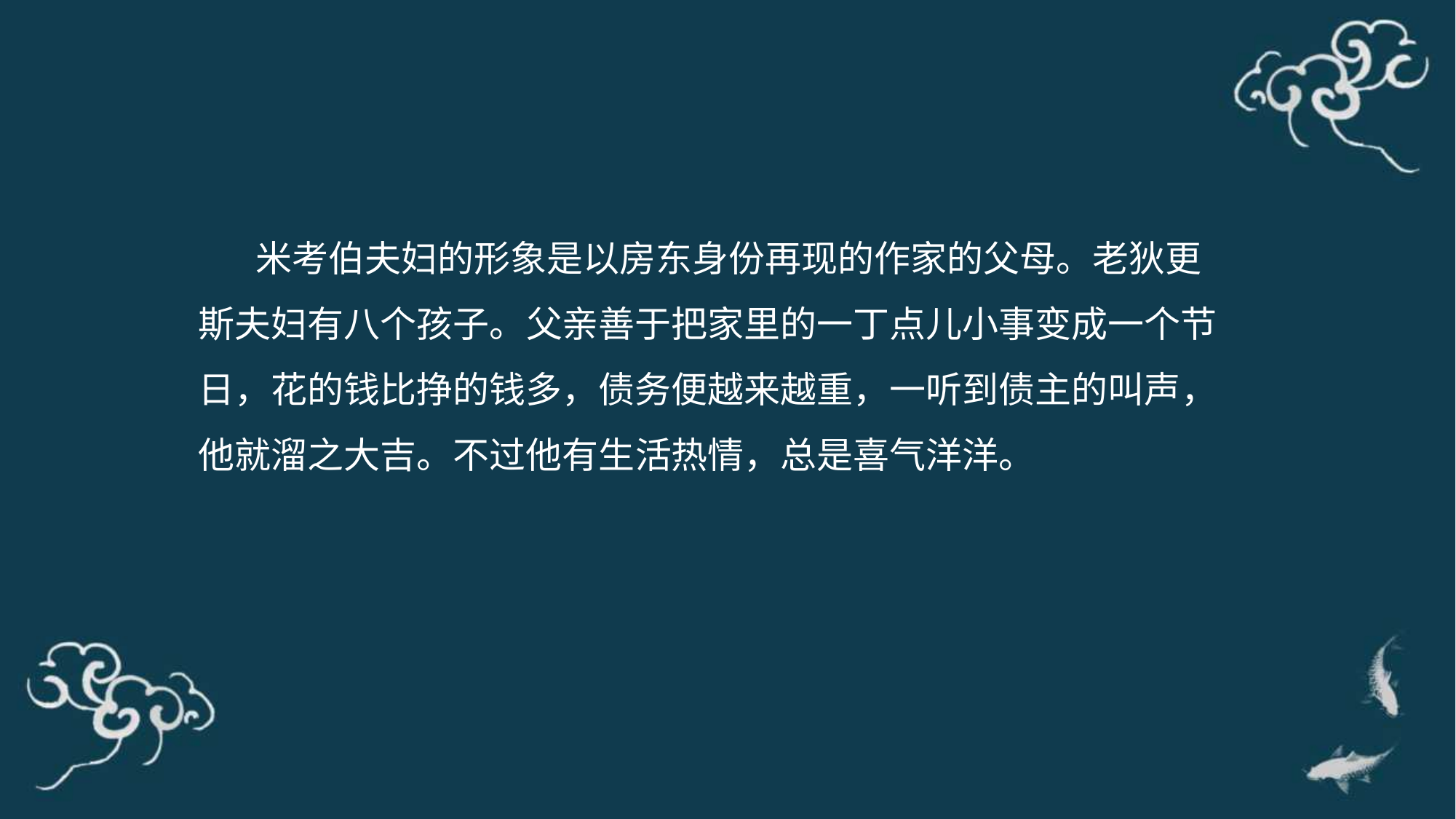

米考伯夫妇的形象是以房东身份再现的作家的父母。老狄更斯夫妇有八个孩子。父亲善于把家里的一丁点儿小事变成一个节日，花的钱比挣的钱多，债务便越来越重，一听到债主的叫声，他就溜之大吉。不过他有生活热情，总是喜气洋洋。